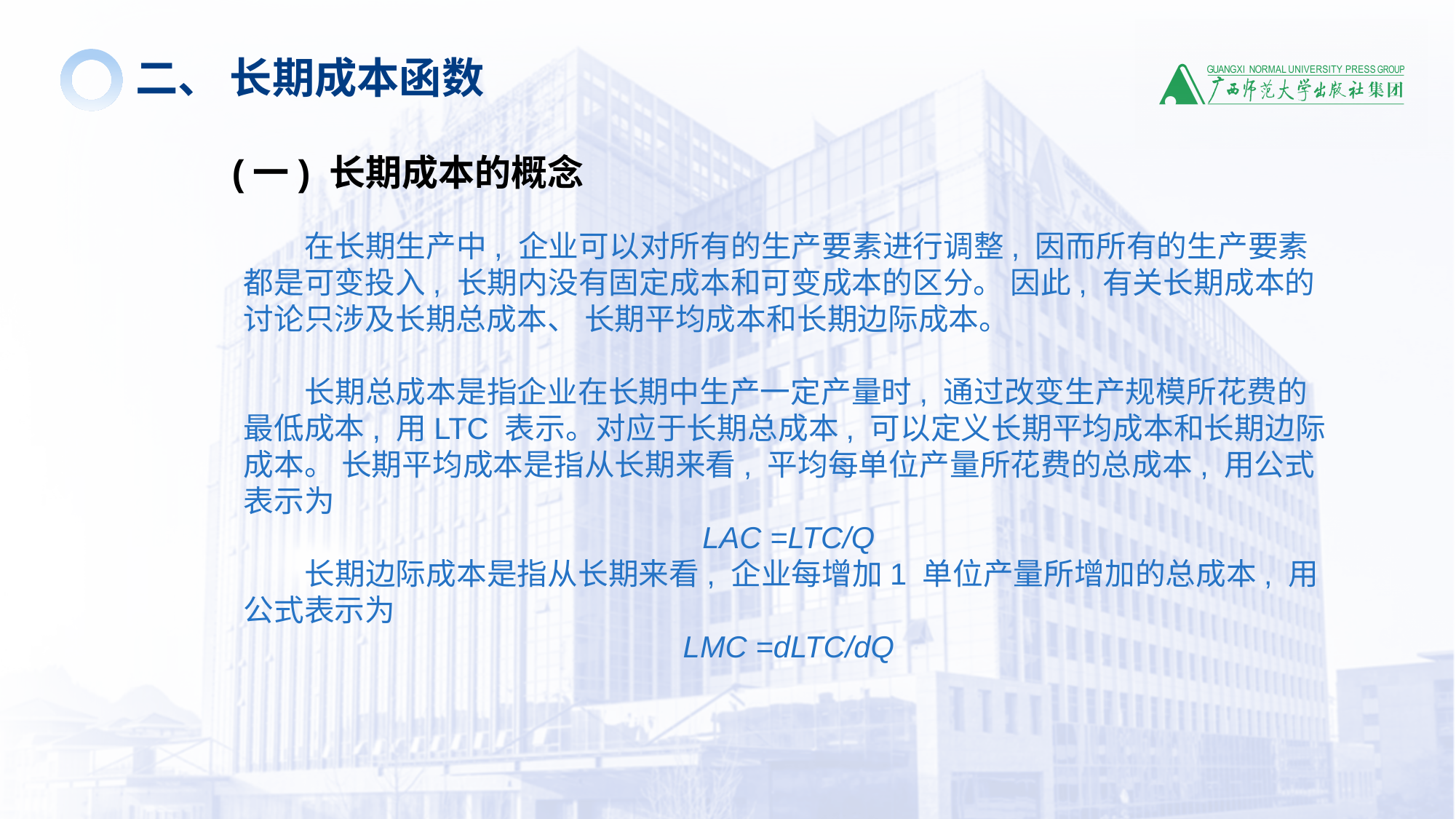

二、 长期成本函数

(一) 长期成本的概念
        在长期生产中, 企业可以对所有的生产要素进行调整, 因而所有的生产要素都是可变投入, 长期内没有固定成本和可变成本的区分。 因此, 有关长期成本的讨论只涉及长期总成本、 长期平均成本和长期边际成本。

        长期总成本是指企业在长期中生产一定产量时, 通过改变生产规模所花费的最低成本, 用LTC 表示。对应于长期总成本, 可以定义长期平均成本和长期边际成本。 长期平均成本是指从长期来看, 平均每单位产量所花费的总成本, 用公式表示为
LAC =LTC/Q
        长期边际成本是指从长期来看, 企业每增加1 单位产量所增加的总成本, 用公式表示为
LMC =dLTC/dQ